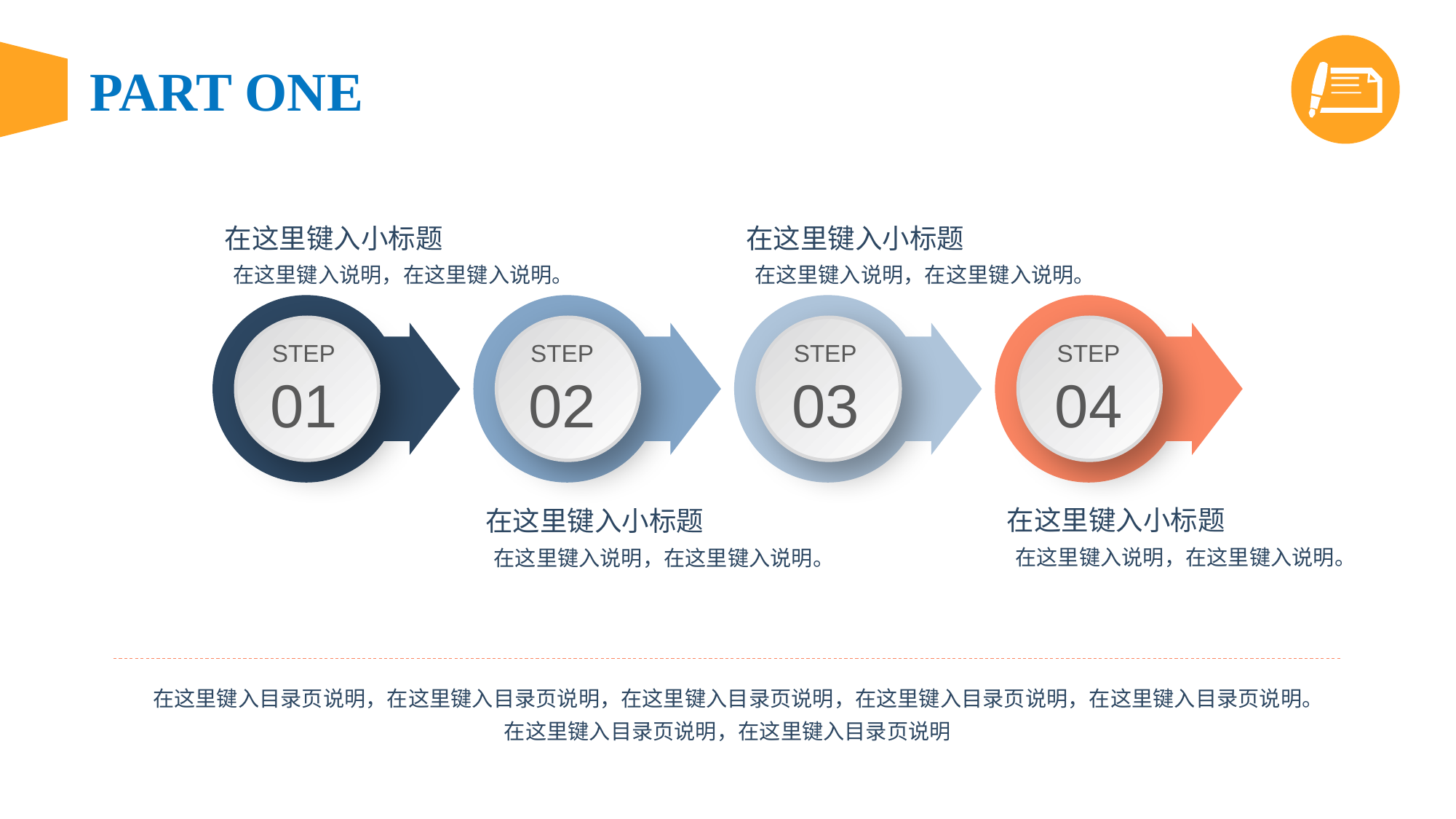

在这里键入小标题
在这里键入小标题
在这里键入说明，在这里键入说明。
在这里键入说明，在这里键入说明。

STEP
01
STEP
02
STEP
03
STEP
04
在这里键入小标题
在这里键入小标题
在这里键入说明，在这里键入说明。
在这里键入说明，在这里键入说明。
在这里键入目录页说明，在这里键入目录页说明，在这里键入目录页说明，在这里键入目录页说明，在这里键入目录页说明。在这里键入目录页说明，在这里键入目录页说明